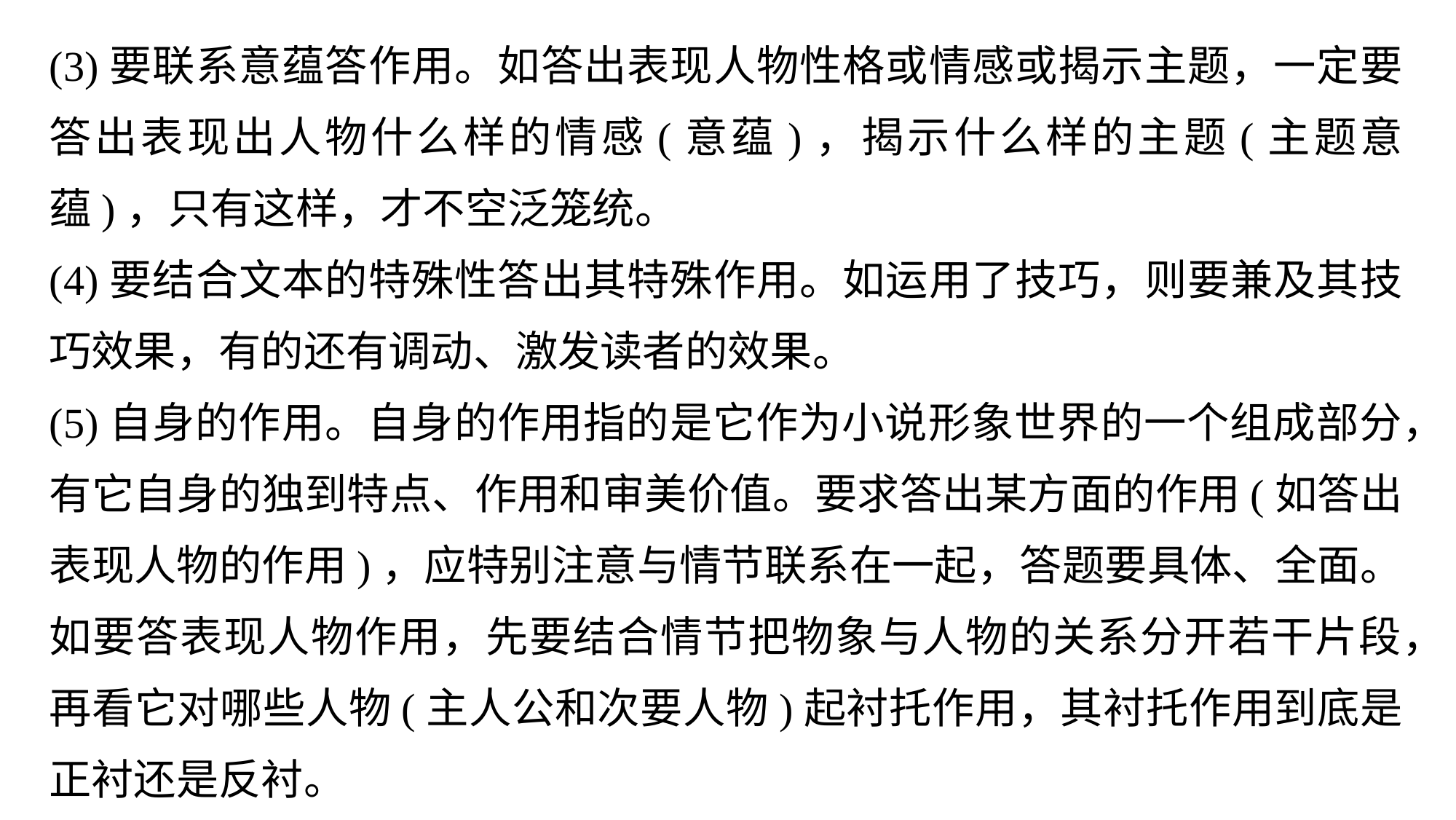

(3)要联系意蕴答作用。如答出表现人物性格或情感或揭示主题，一定要答出表现出人物什么样的情感(意蕴)，揭示什么样的主题(主题意蕴)，只有这样，才不空泛笼统。
(4)要结合文本的特殊性答出其特殊作用。如运用了技巧，则要兼及其技巧效果，有的还有调动、激发读者的效果。
(5)自身的作用。自身的作用指的是它作为小说形象世界的一个组成部分，有它自身的独到特点、作用和审美价值。要求答出某方面的作用(如答出表现人物的作用)，应特别注意与情节联系在一起，答题要具体、全面。如要答表现人物作用，先要结合情节把物象与人物的关系分开若干片段，再看它对哪些人物(主人公和次要人物)起衬托作用，其衬托作用到底是正衬还是反衬。